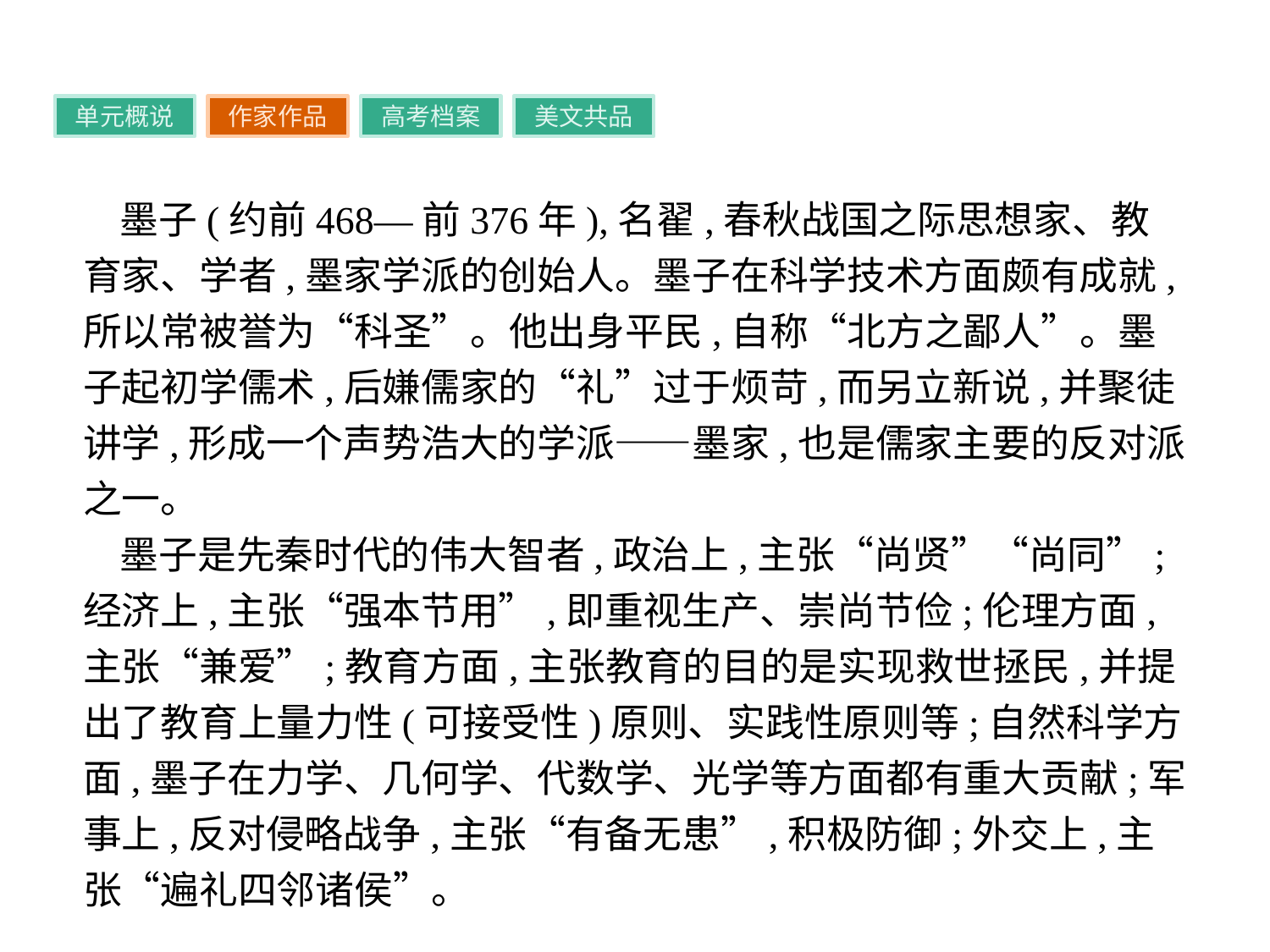

单元概说
作家作品
高考档案
美文共品
墨子(约前468—前376年),名翟,春秋战国之际思想家、教育家、学者,墨家学派的创始人。墨子在科学技术方面颇有成就,所以常被誉为“科圣”。他出身平民,自称“北方之鄙人”。墨子起初学儒术,后嫌儒家的“礼”过于烦苛,而另立新说,并聚徒讲学,形成一个声势浩大的学派——墨家,也是儒家主要的反对派之一。
墨子是先秦时代的伟大智者,政治上,主张“尚贤”“尚同”;经济上,主张“强本节用”,即重视生产、崇尚节俭;伦理方面,主张“兼爱”;教育方面,主张教育的目的是实现救世拯民,并提出了教育上量力性(可接受性)原则、实践性原则等;自然科学方面,墨子在力学、几何学、代数学、光学等方面都有重大贡献;军事上,反对侵略战争,主张“有备无患”,积极防御;外交上,主张“遍礼四邻诸侯”。